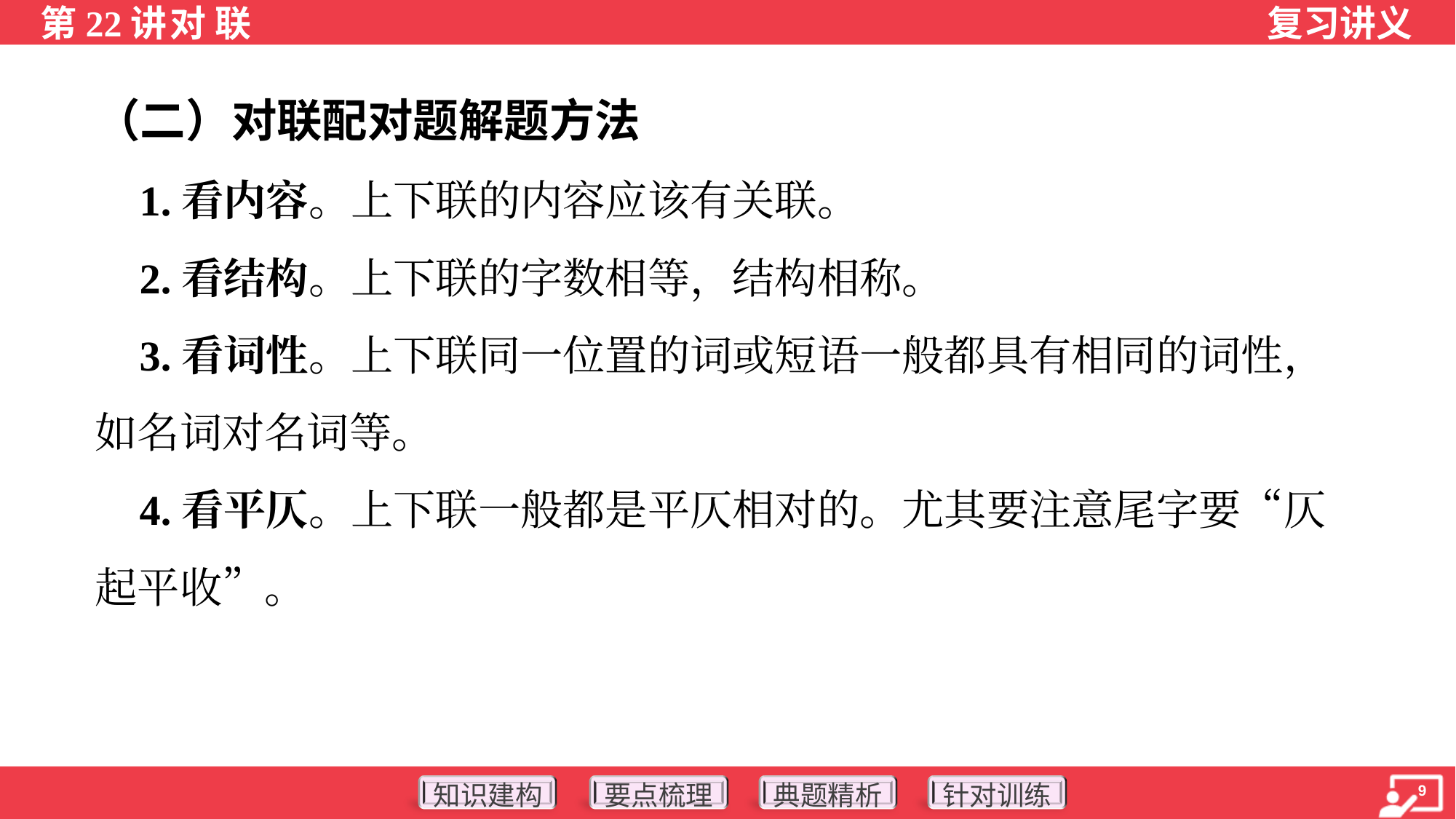

（二）对联配对题解题方法
    1.看内容。上下联的内容应该有关联。
    2.看结构。上下联的字数相等，结构相称。
    3.看词性。上下联同一位置的词或短语一般都具有相同的词性，
如名词对名词等。
    4.看平仄。上下联一般都是平仄相对的。尤其要注意尾字要“仄
起平收”。